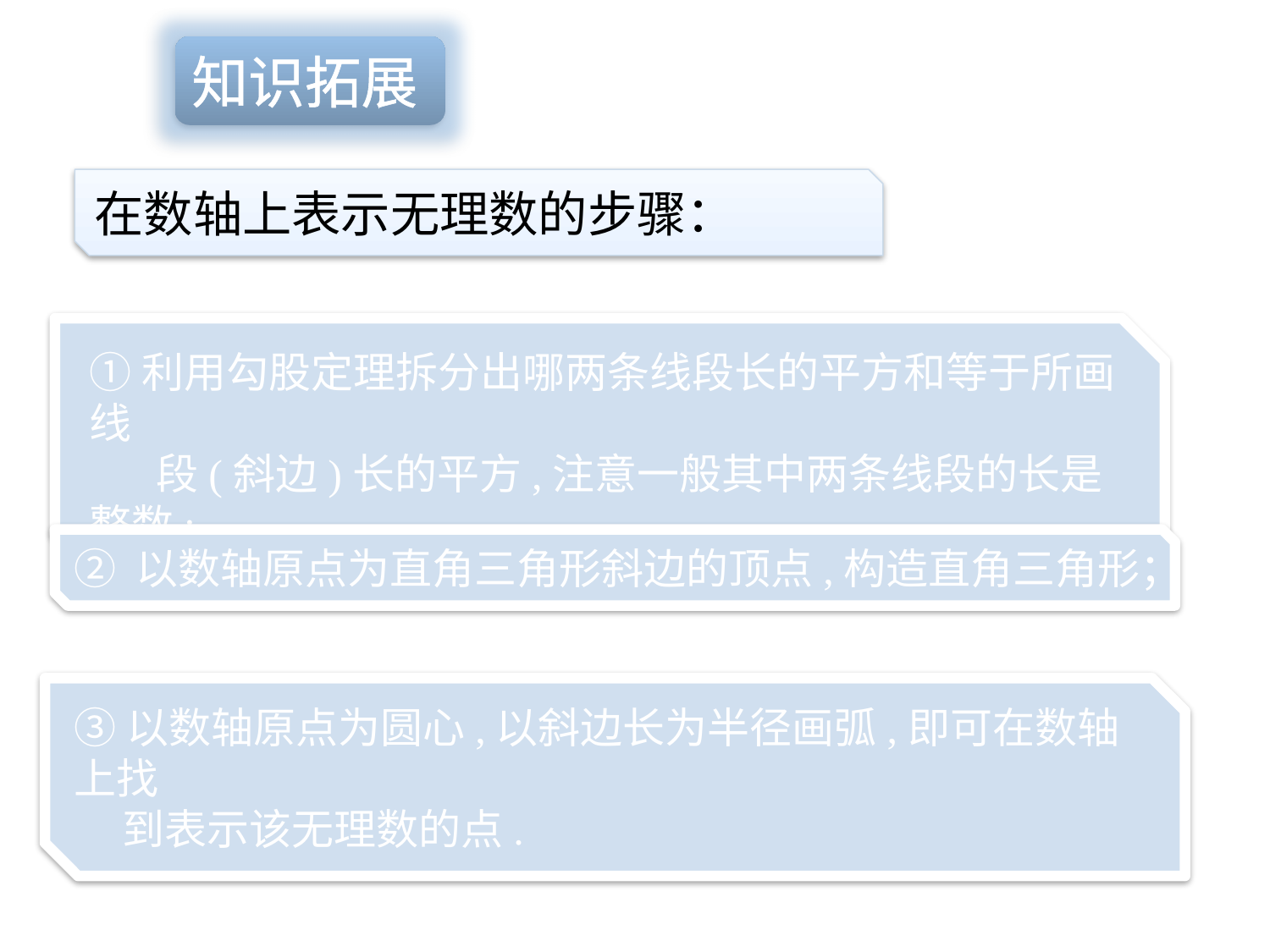

知识拓展
在数轴上表示无理数的步骤：
①利用勾股定理拆分出哪两条线段长的平方和等于所画线
      段(斜边)长的平方,注意一般其中两条线段的长是整数;
② 以数轴原点为直角三角形斜边的顶点,构造直角三角形；
③以数轴原点为圆心,以斜边长为半径画弧,即可在数轴上找
    到表示该无理数的点.